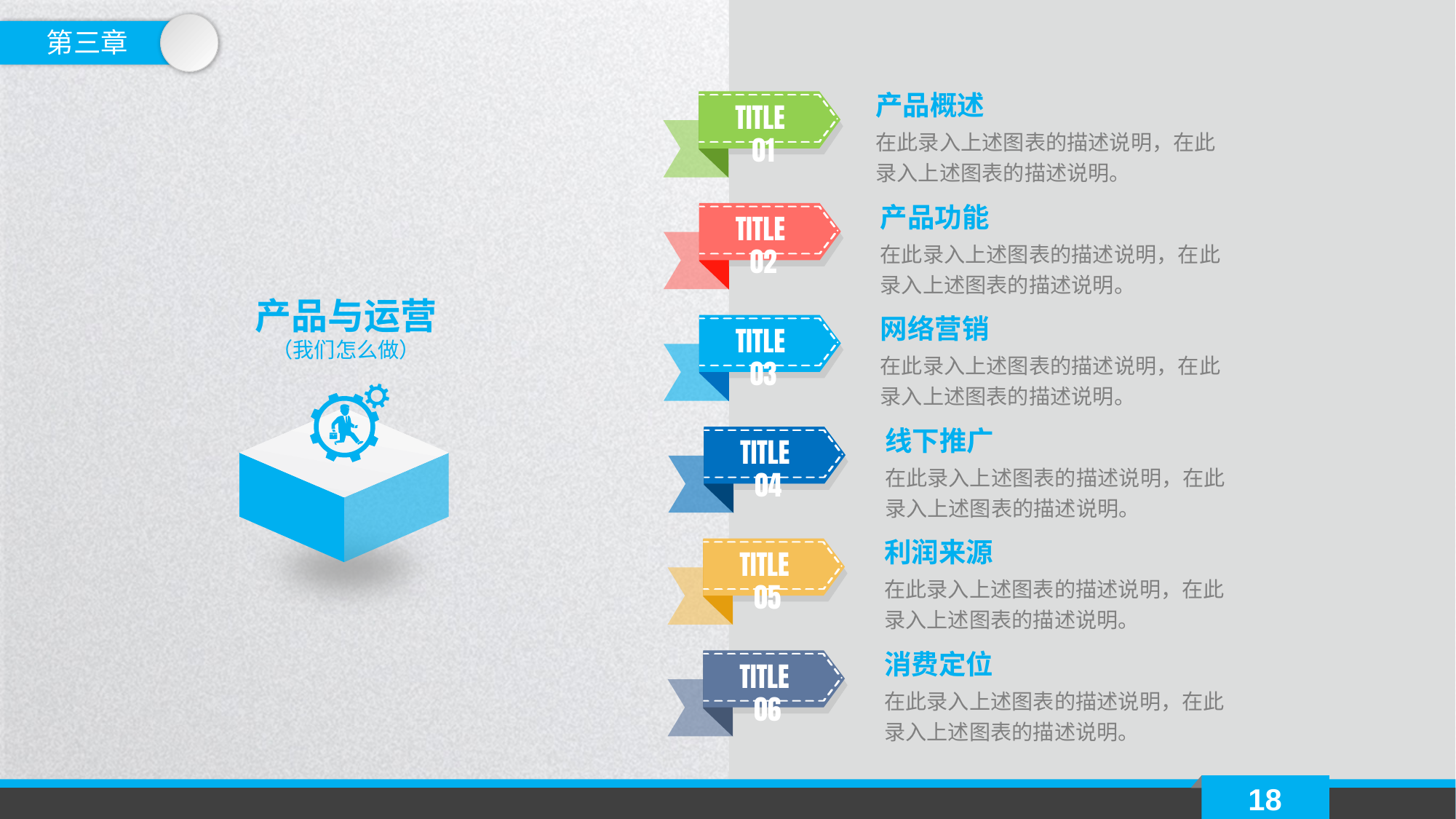

第三章

产品概述

TITLE  01
在此录入上述图表的描述说明，在此录入上述图表的描述说明。
产品功能

TITLE  02
在此录入上述图表的描述说明，在此录入上述图表的描述说明。
产品与运营
（我们怎么做）
网络营销

TITLE  03
在此录入上述图表的描述说明，在此录入上述图表的描述说明。

线下推广

TITLE  04

在此录入上述图表的描述说明，在此录入上述图表的描述说明。
利润来源

TITLE  05
在此录入上述图表的描述说明，在此录入上述图表的描述说明。
消费定位

TITLE  06
在此录入上述图表的描述说明，在此录入上述图表的描述说明。

18

延时符